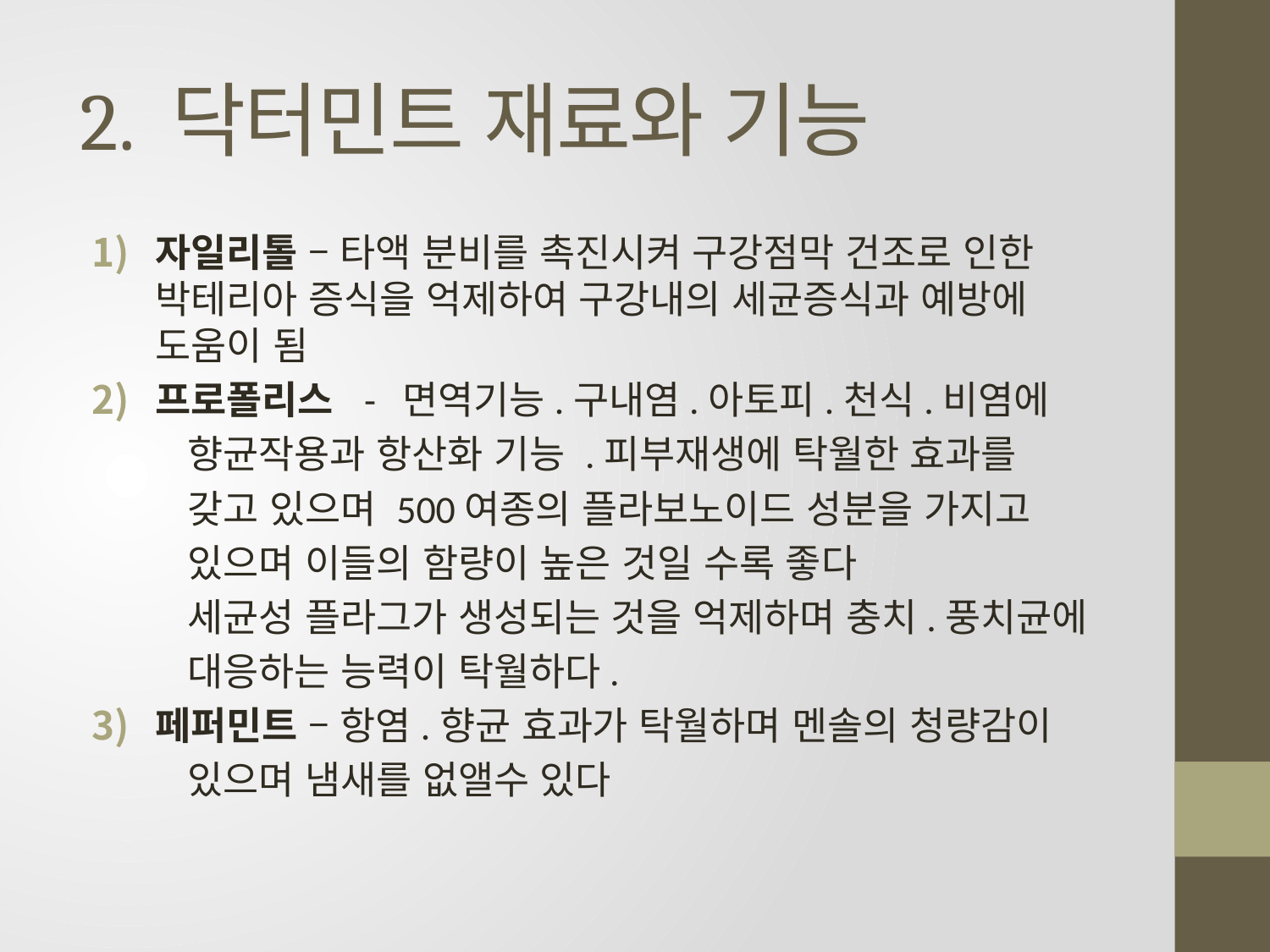

# 2. 닥터민트 재료와 기능
자일리톨 – 타액 분비를 촉진시켜 구강점막 건조로 인한 박테리아 증식을 억제하여 구강내의 세균증식과 예방에 도움이 됨
프로폴리스  -  면역기능.구내염.아토피.천식.비염에
        향균작용과 항산화 기능 .피부재생에 탁월한 효과를
        갖고 있으며 500여종의 플라보노이드 성분을 가지고
        있으며 이들의 함량이 높은 것일 수록 좋다
        세균성 플라그가 생성되는 것을 억제하며 충치.풍치균에
        대응하는 능력이 탁월하다.
페퍼민트 – 항염.향균 효과가 탁월하며 멘솔의 청량감이
        있으며 냄새를 없앨수 있다